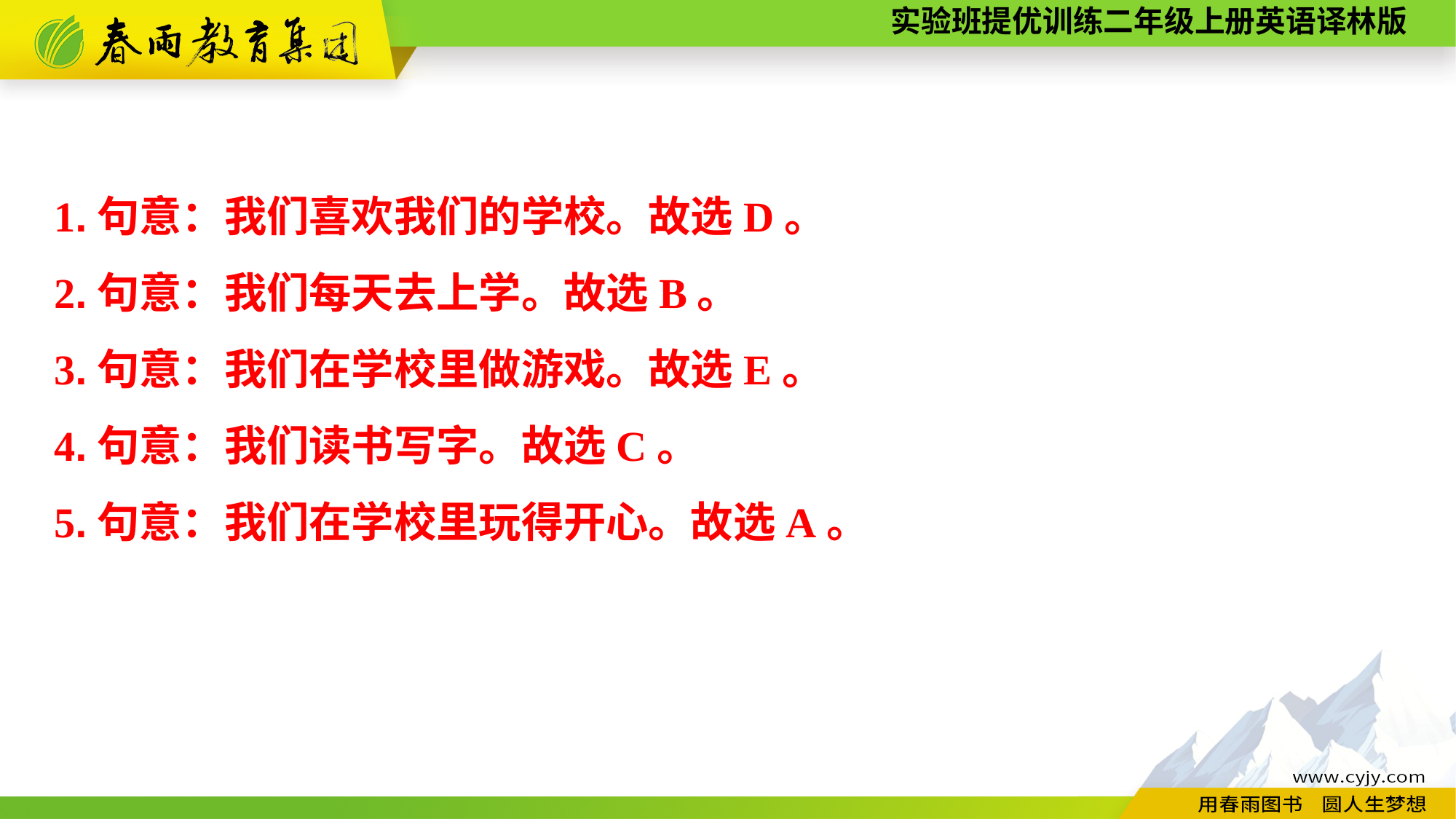

1.句意：我们喜欢我们的学校。故选D。
2.句意：我们每天去上学。故选B。
3.句意：我们在学校里做游戏。故选E。
4.句意：我们读书写字。故选C。
5.句意：我们在学校里玩得开心。故选A。